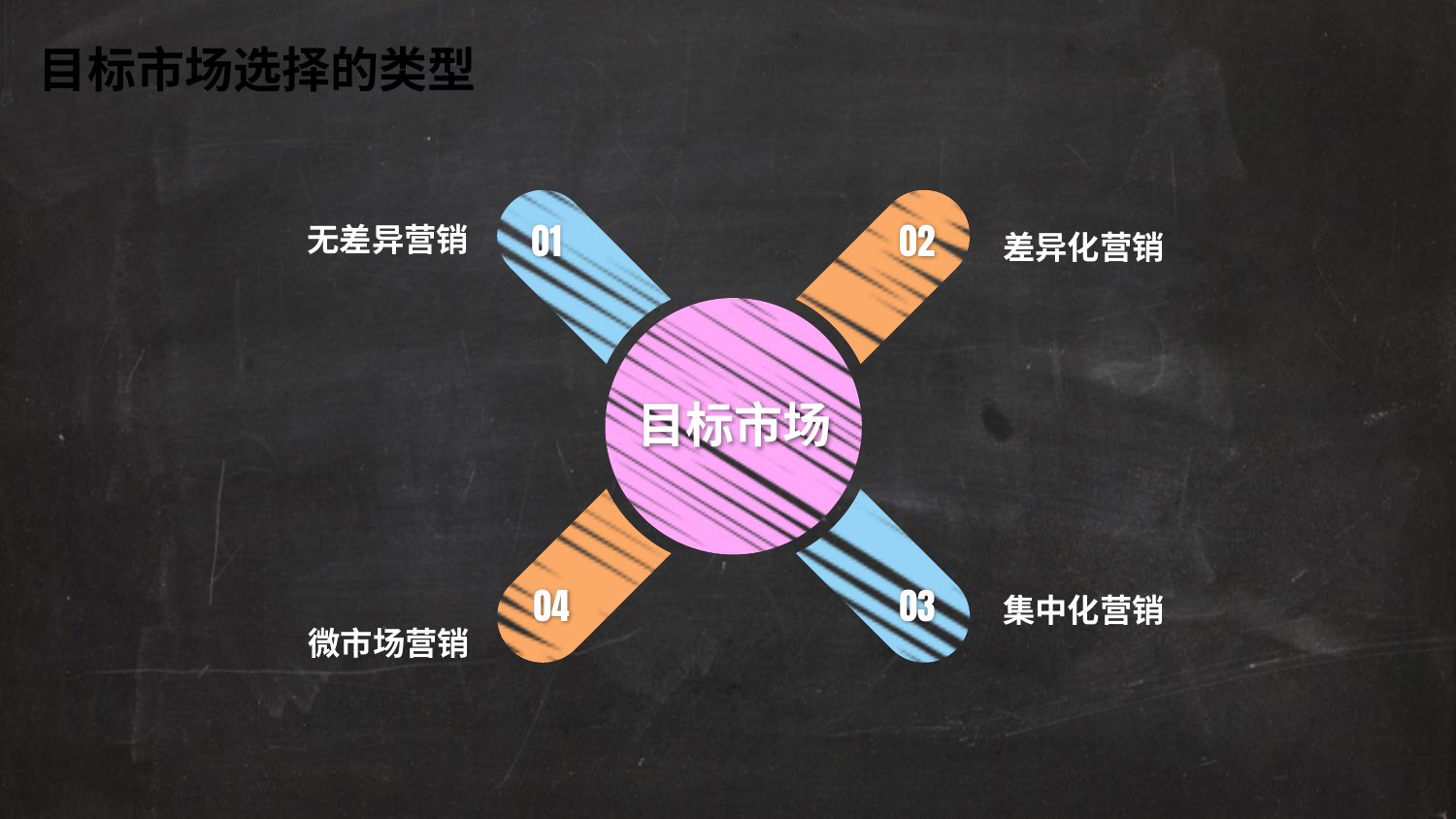

目标市场选择的类型
无差异营销
差异化营销
01
02

目标市场

集中化营销
04
03
                  微市场营销